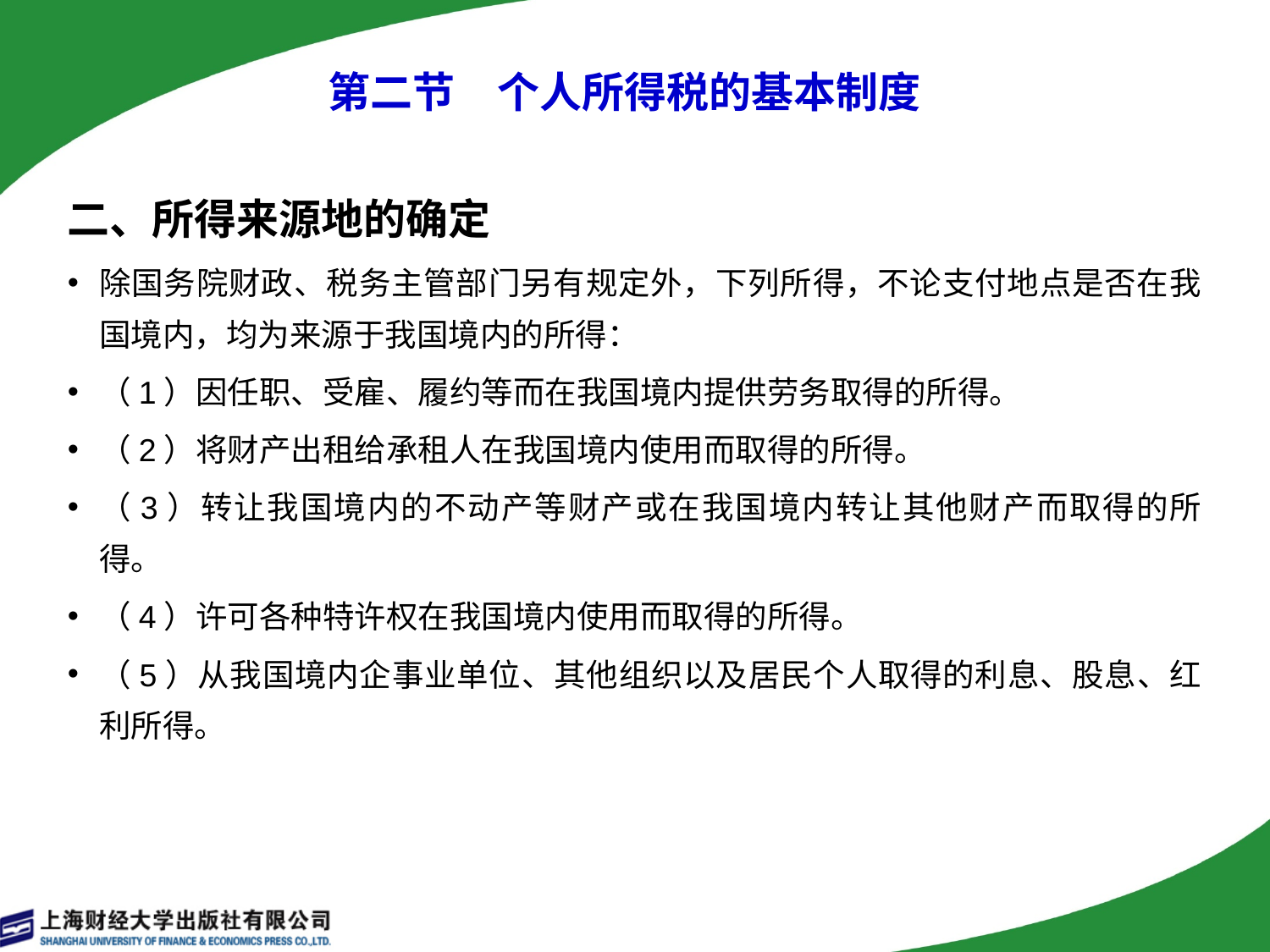

# 第二节　个人所得税的基本制度
二、所得来源地的确定
除国务院财政、税务主管部门另有规定外，下列所得，不论支付地点是否在我国境内，均为来源于我国境内的所得：
（1）因任职、受雇、履约等而在我国境内提供劳务取得的所得。
（2）将财产出租给承租人在我国境内使用而取得的所得。
（3）转让我国境内的不动产等财产或在我国境内转让其他财产而取得的所得。
（4）许可各种特许权在我国境内使用而取得的所得。
（5）从我国境内企事业单位、其他组织以及居民个人取得的利息、股息、红利所得。